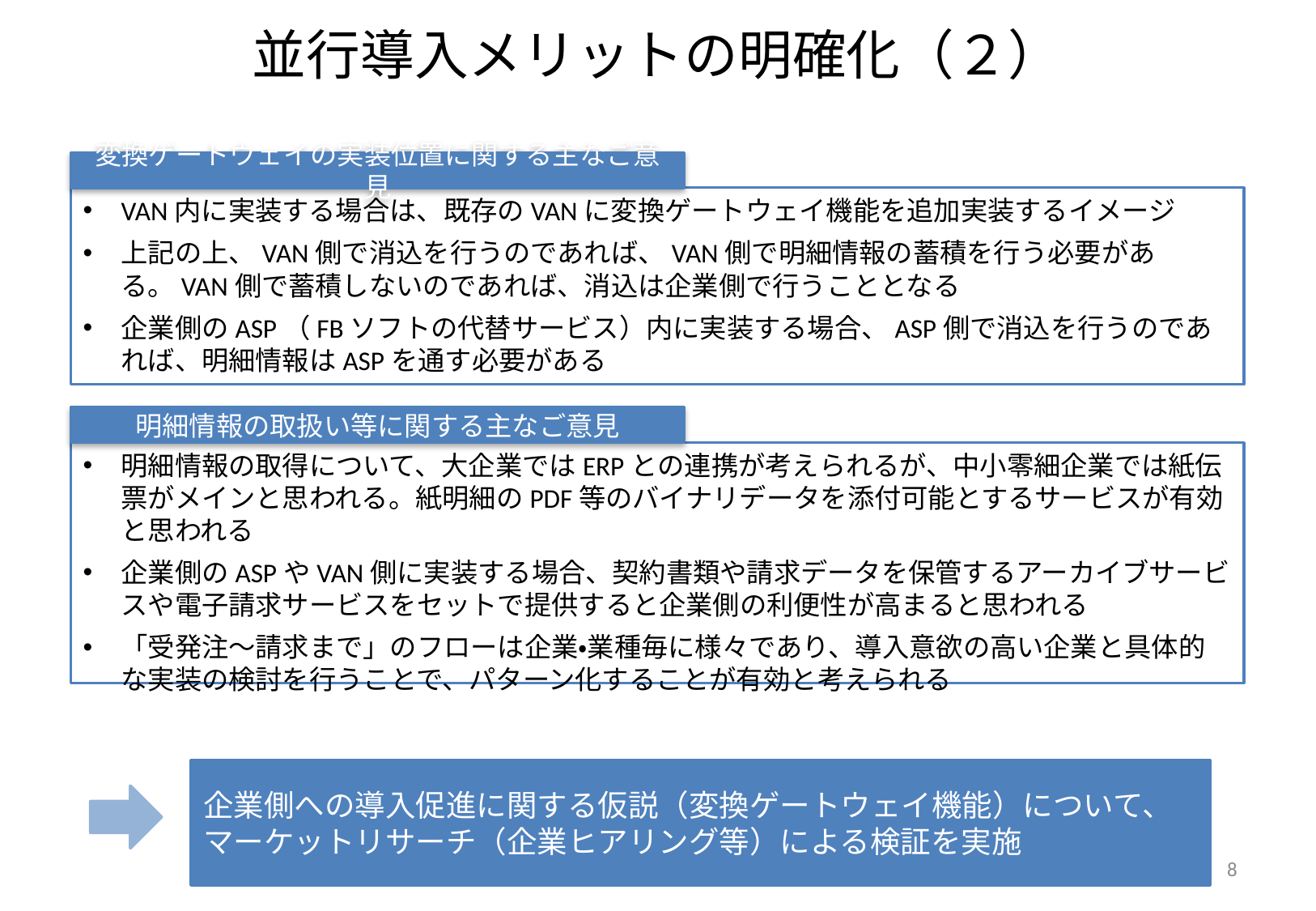

# 並行導入メリットの明確化（２）
変換ゲートウェイの実装位置に関する主なご意見
VAN内に実装する場合は、既存のVANに変換ゲートウェイ機能を追加実装するイメージ
上記の上、VAN側で消込を行うのであれば、VAN側で明細情報の蓄積を行う必要がある。VAN側で蓄積しないのであれば、消込は企業側で行うこととなる
企業側のASP（FBソフトの代替サービス）内に実装する場合、ASP側で消込を行うのであれば、明細情報はASPを通す必要がある
明細情報の取扱い等に関する主なご意見
明細情報の取得について、大企業ではERPとの連携が考えられるが、中小零細企業では紙伝票がメインと思われる。紙明細のPDF等のバイナリデータを添付可能とするサービスが有効と思われる
企業側のASPやVAN側に実装する場合、契約書類や請求データを保管するアーカイブサービスや電子請求サービスをセットで提供すると企業側の利便性が高まると思われる
「受発注～請求まで」のフローは企業・業種毎に様々であり、導入意欲の高い企業と具体的な実装の検討を行うことで、パターン化することが有効と考えられる
企業側への導入促進に関する仮説（変換ゲートウェイ機能）について、マーケットリサーチ（企業ヒアリング等）による検証を実施

8